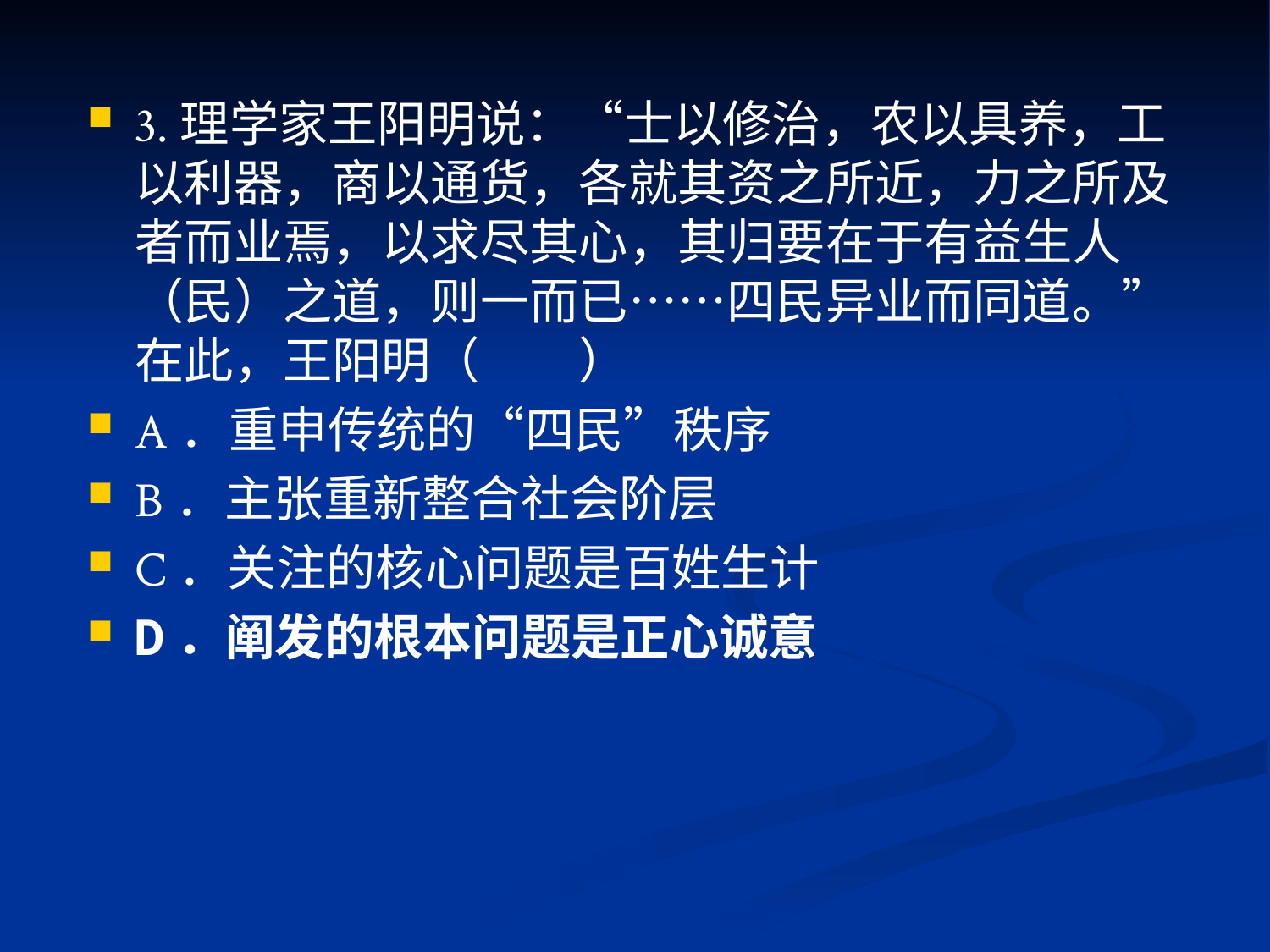

3.理学家王阳明说：“士以修治，农以具养，工以利器，商以通货，各就其资之所近，力之所及者而业焉，以求尽其心，其归要在于有益生人（民）之道，则一而已……四民异业而同道。”在此，王阳明（　　）
A．重申传统的“四民”秩序
B．主张重新整合社会阶层
C．关注的核心问题是百姓生计
D．阐发的根本问题是正心诚意